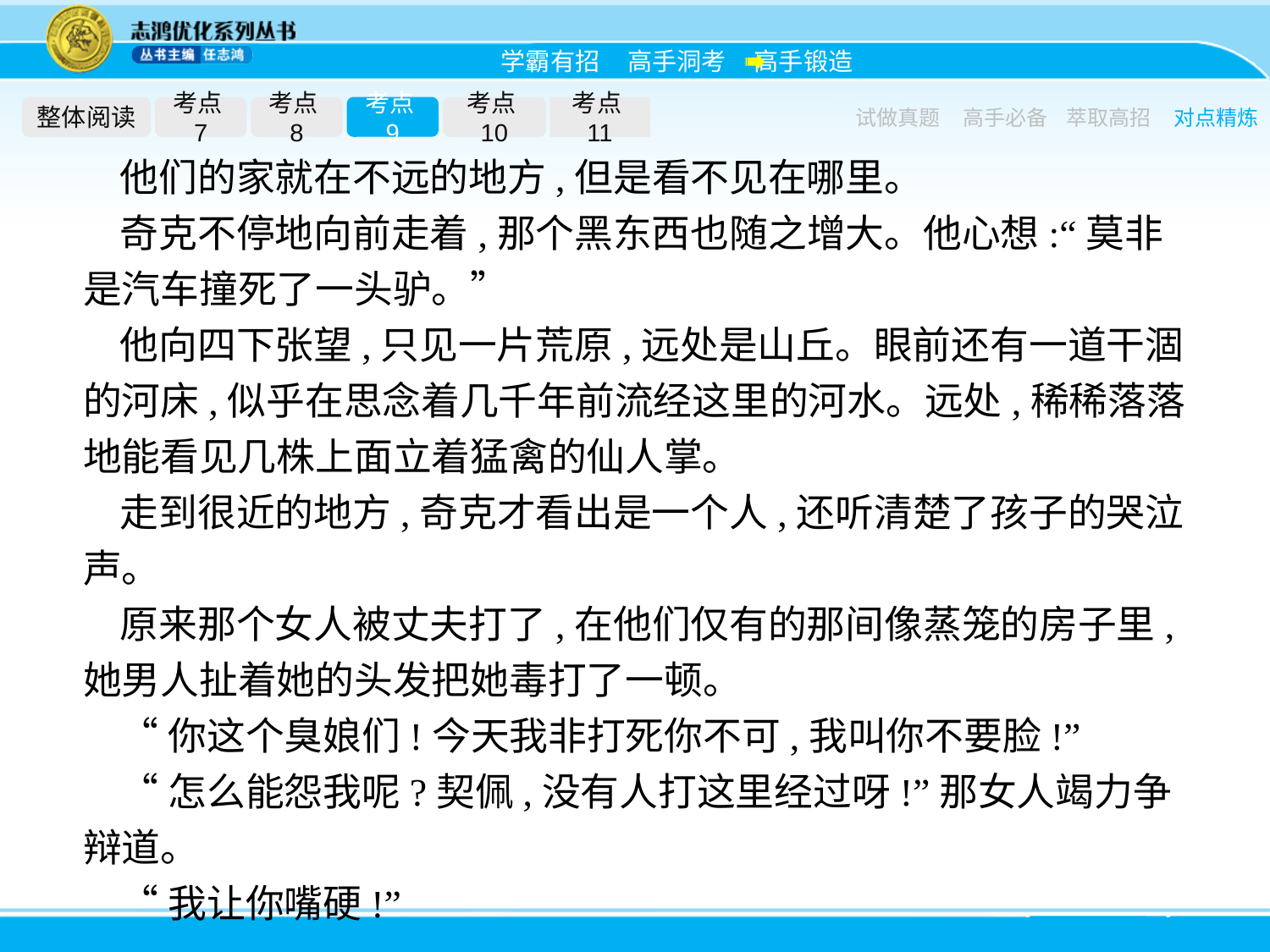

整体阅读
考点7
考点8
考点9
考点10
考点11
试做真题
高手必备
萃取高招
对点精炼
他们的家就在不远的地方,但是看不见在哪里。
奇克不停地向前走着,那个黑东西也随之增大。他心想:“莫非是汽车撞死了一头驴。”
他向四下张望,只见一片荒原,远处是山丘。眼前还有一道干涸的河床,似乎在思念着几千年前流经这里的河水。远处,稀稀落落地能看见几株上面立着猛禽的仙人掌。
走到很近的地方,奇克才看出是一个人,还听清楚了孩子的哭泣声。
原来那个女人被丈夫打了,在他们仅有的那间像蒸笼的房子里,她男人扯着她的头发把她毒打了一顿。
“你这个臭娘们!今天我非打死你不可,我叫你不要脸!”
“怎么能怨我呢?契佩,没有人打这里经过呀!”那女人竭力争辩道。
“我让你嘴硬!”